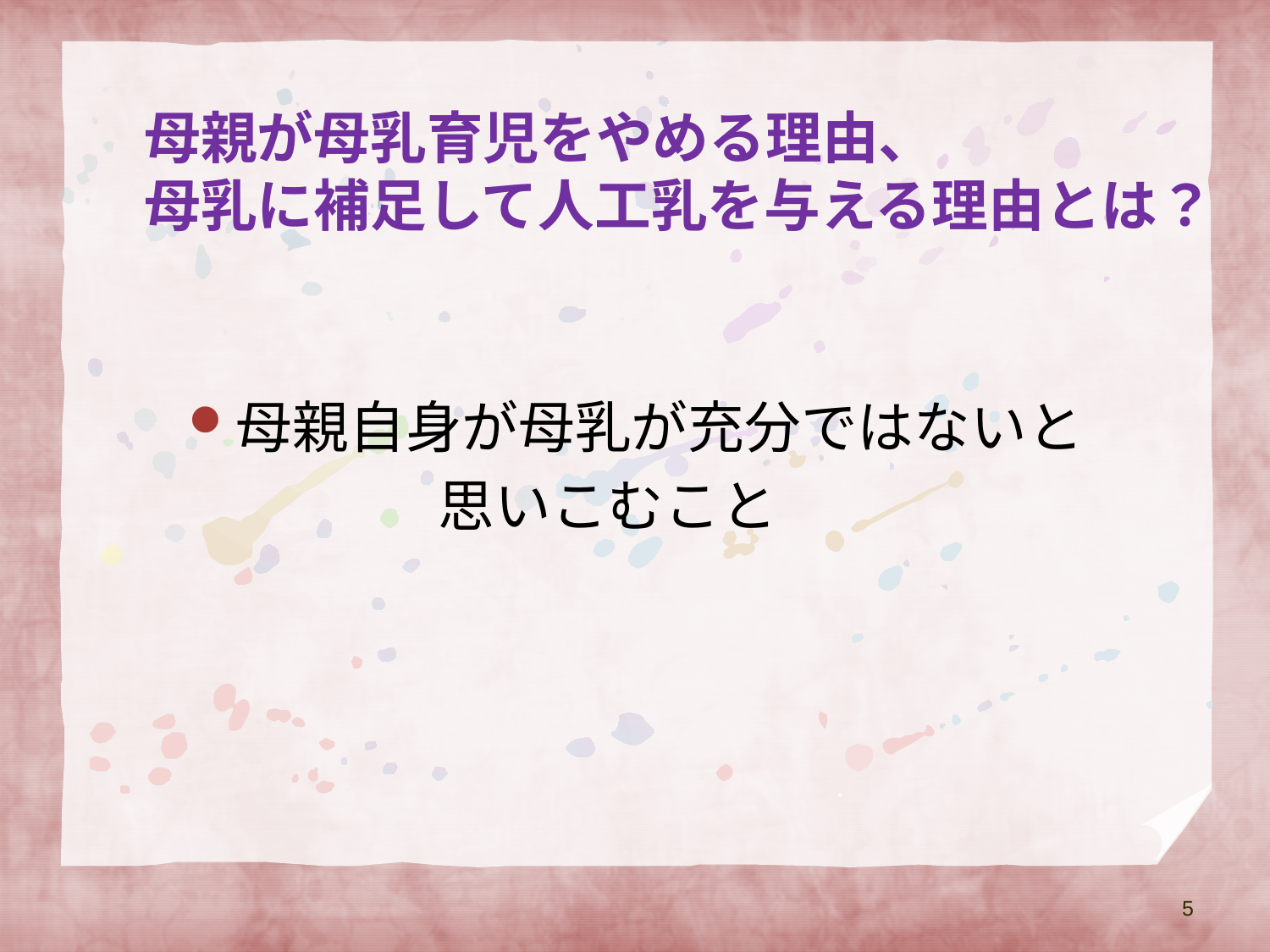

母親が母乳育児をやめる理由、
母乳に補足して人工乳を与える理由とは？

母親自身が母乳が充分ではないと
思いこむこと
5